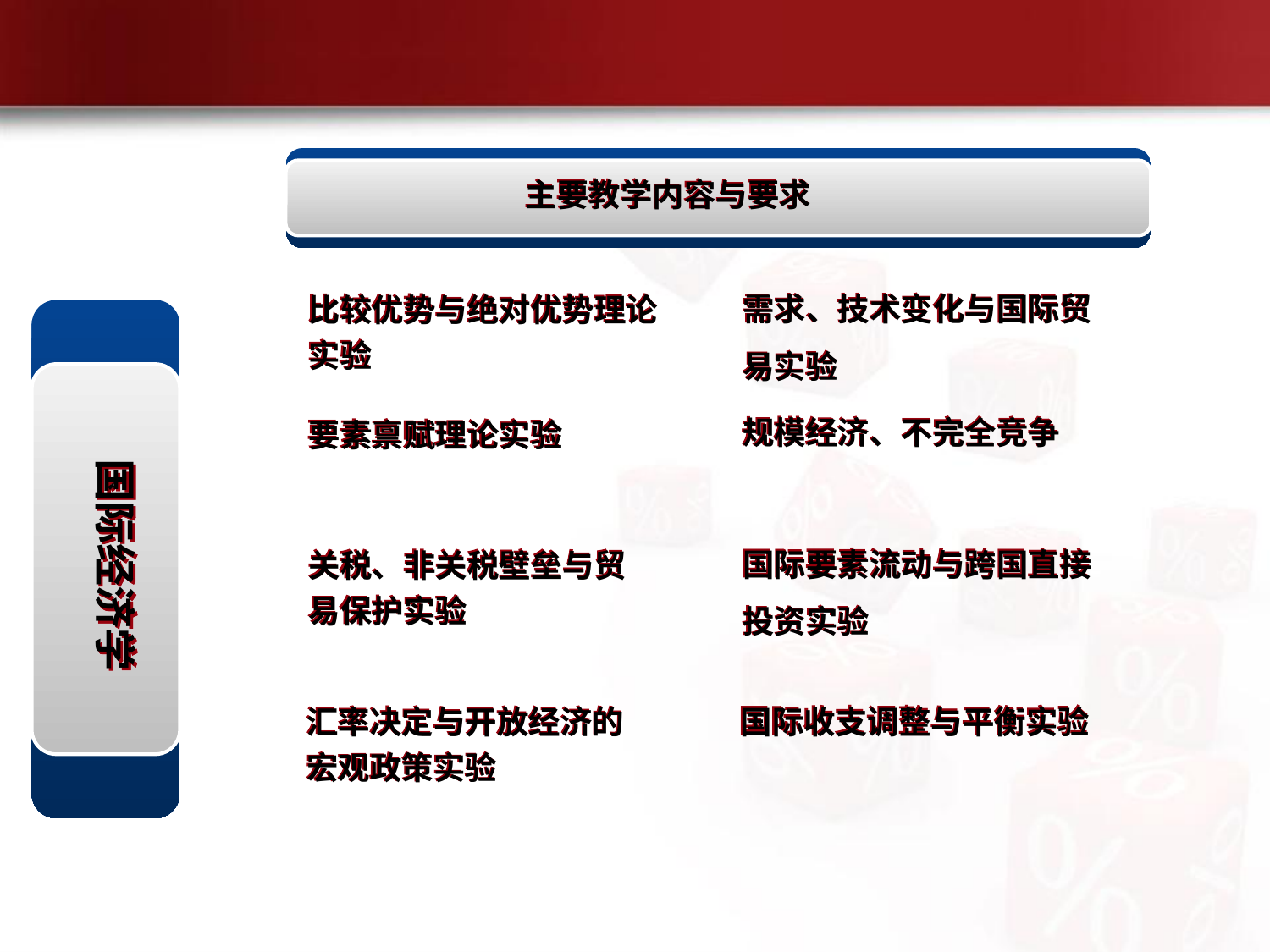

主要教学内容与要求
需求、技术变化与国际贸易实验
比较优势与绝对优势理论实验

国际经济学
规模经济、不完全竞争
要素禀赋理论实验
国际要素流动与跨国直接投资实验
关税、非关税壁垒与贸易保护实验
国际收支调整与平衡实验
汇率决定与开放经济的宏观政策实验